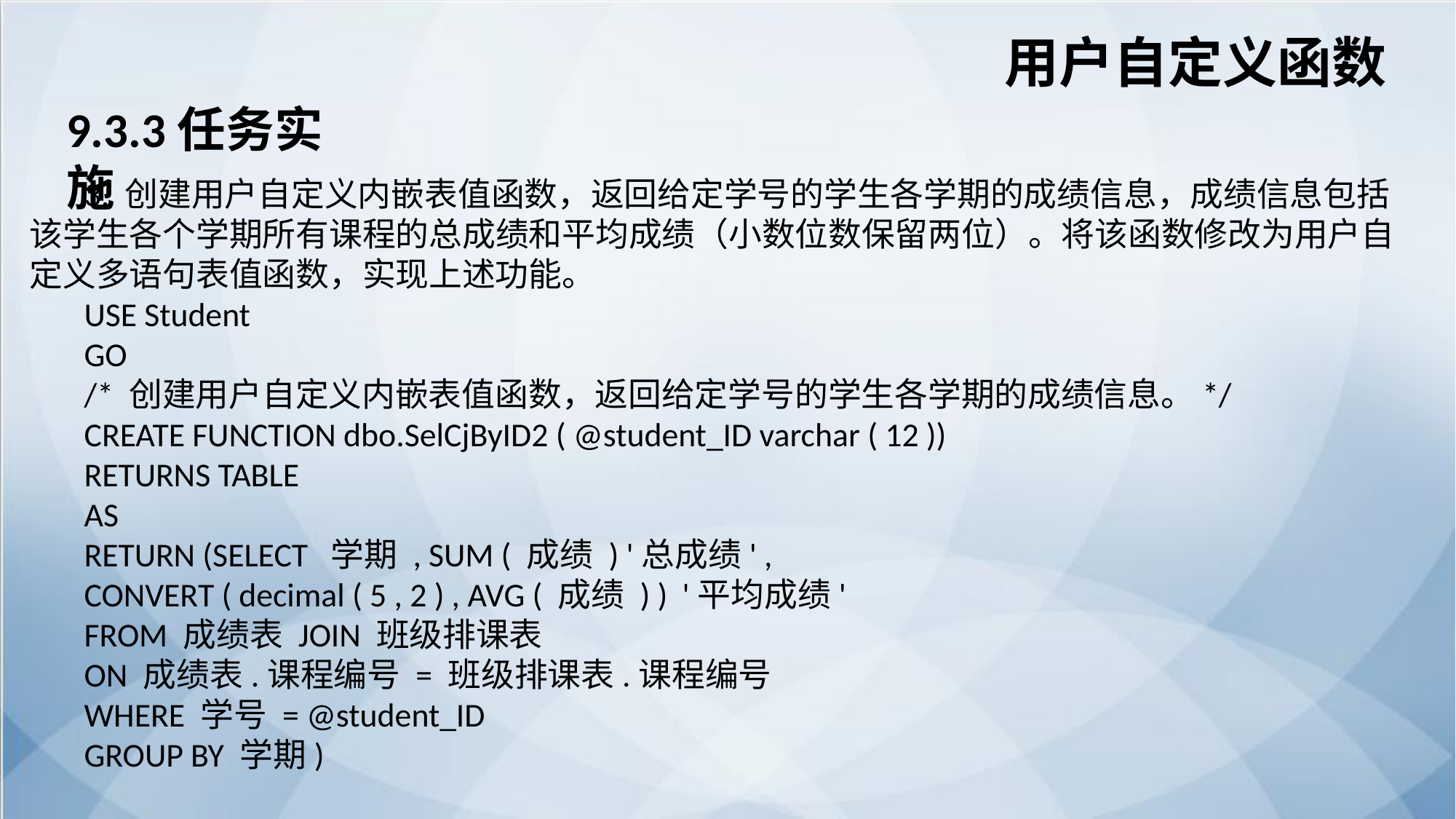

用户自定义函数
9.3.3任务实施
3. 创建用户自定义内嵌表值函数，返回给定学号的学生各学期的成绩信息，成绩信息包括该学生各个学期所有课程的总成绩和平均成绩（小数位数保留两位）。将该函数修改为用户自定义多语句表值函数，实现上述功能。
USE Student
GO
/* 创建用户自定义内嵌表值函数，返回给定学号的学生各学期的成绩信息。*/
CREATE FUNCTION dbo.SelCjByID2 ( @student_ID varchar ( 12 ))
RETURNS TABLE
AS
RETURN (SELECT  学期 , SUM ( 成绩 ) '总成绩' ,
CONVERT ( decimal ( 5 , 2 ) , AVG ( 成绩 ) )  '平均成绩'
FROM 成绩表 JOIN 班级排课表
ON 成绩表.课程编号 = 班级排课表.课程编号
WHERE 学号 = @student_ID
GROUP BY 学期)